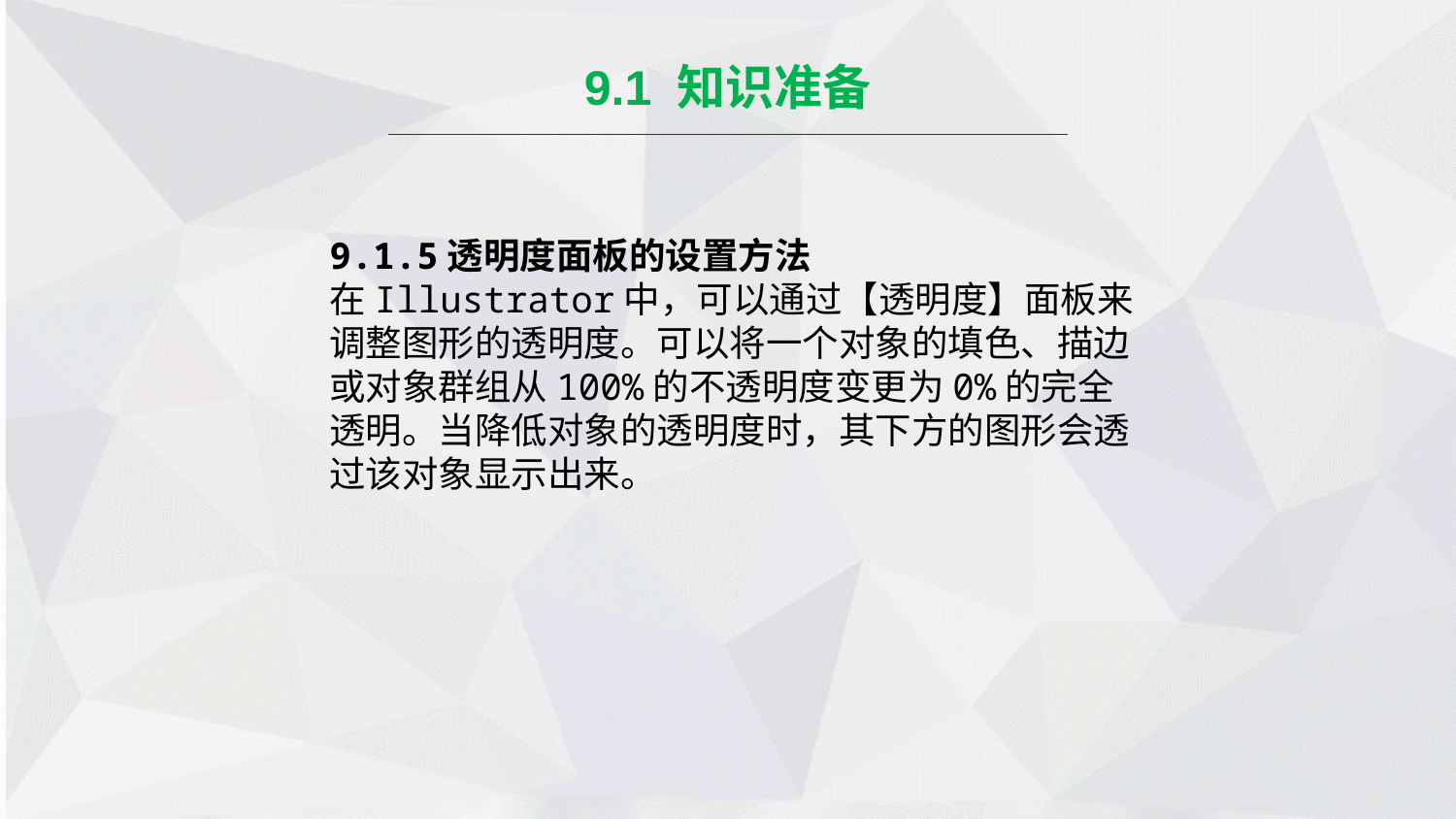

9.1 知识准备
9.1.5透明度面板的设置方法
在Illustrator中，可以通过【透明度】面板来调整图形的透明度。可以将一个对象的填色、描边或对象群组从100%的不透明度变更为0%的完全透明。当降低对象的透明度时，其下方的图形会透过该对象显示出来。